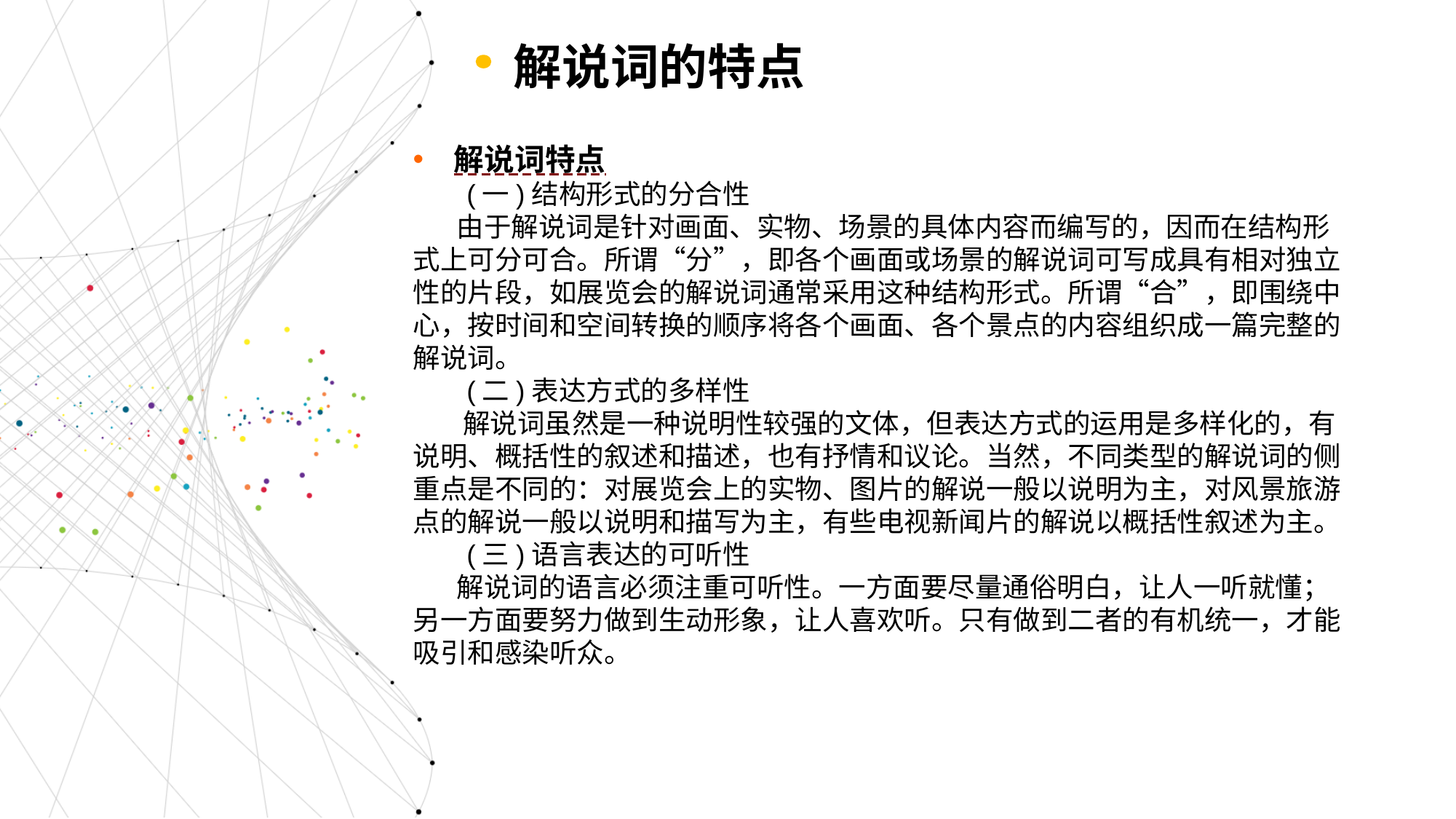

解说词的特点

解说词特点
       (一)结构形式的分合性
      由于解说词是针对画面、实物、场景的具体内容而编写的，因而在结构形式上可分可合。所谓“分”，即各个画面或场景的解说词可写成具有相对独立性的片段，如展览会的解说词通常采用这种结构形式。所谓“合”，即围绕中心，按时间和空间转换的顺序将各个画面、各个景点的内容组织成一篇完整的解说词。
       (二)表达方式的多样性
       解说词虽然是一种说明性较强的文体，但表达方式的运用是多样化的，有说明、概括性的叙述和描述，也有抒情和议论。当然，不同类型的解说词的侧重点是不同的：对展览会上的实物、图片的解说一般以说明为主，对风景旅游点的解说一般以说明和描写为主，有些电视新闻片的解说以概括性叙述为主。
       (三)语言表达的可听性
      解说词的语言必须注重可听性。一方面要尽量通俗明白，让人一听就懂；另一方面要努力做到生动形象，让人喜欢听。只有做到二者的有机统一，才能吸引和感染听众。